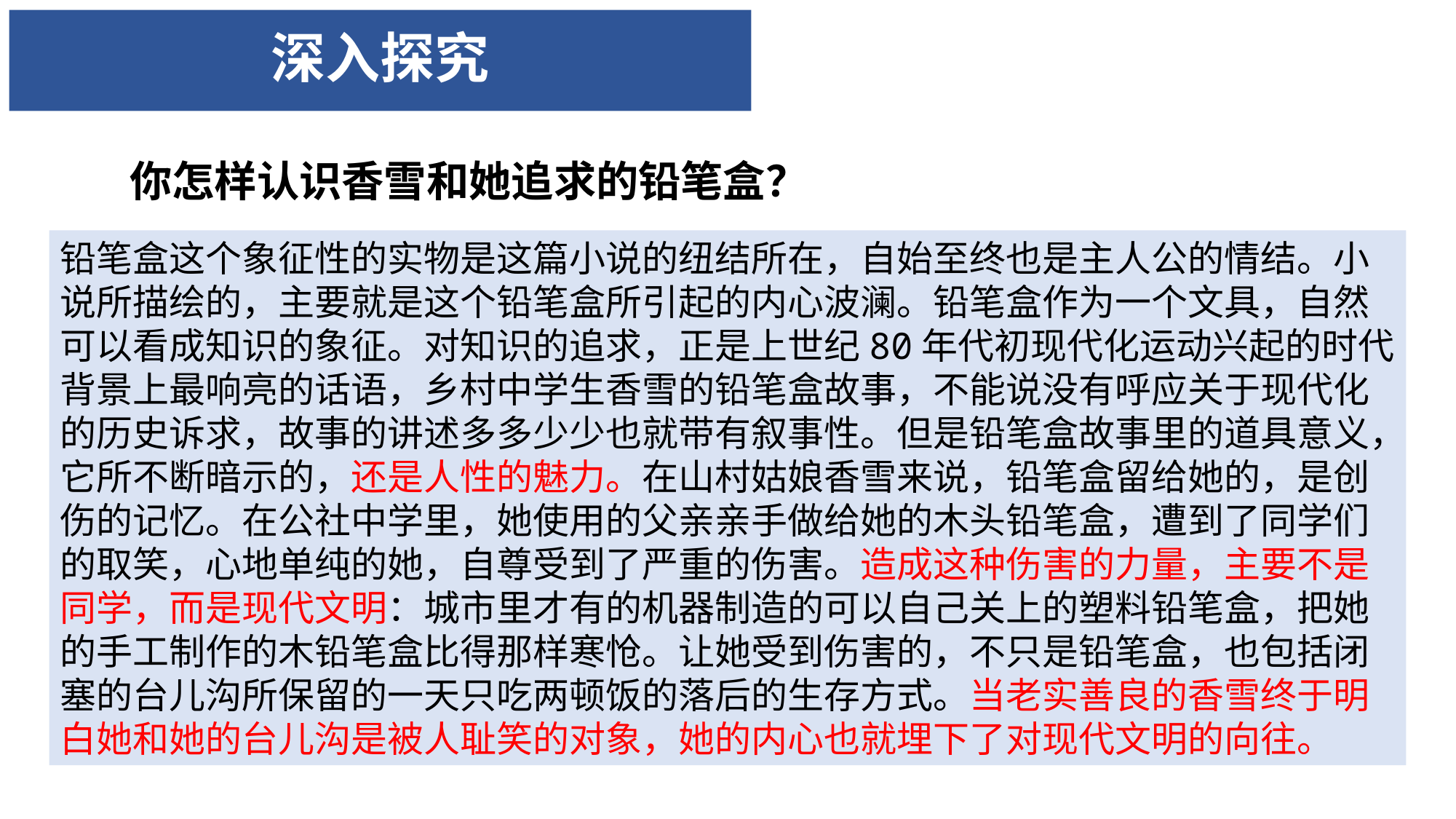

# 深入探究
你怎样认识香雪和她追求的铅笔盒？
铅笔盒这个象征性的实物是这篇小说的纽结所在，自始至终也是主人公的情结。小说所描绘的，主要就是这个铅笔盒所引起的内心波澜。铅笔盒作为一个文具，自然可以看成知识的象征。对知识的追求，正是上世纪80年代初现代化运动兴起的时代背景上最响亮的话语，乡村中学生香雪的铅笔盒故事，不能说没有呼应关于现代化的历史诉求，故事的讲述多多少少也就带有叙事性。但是铅笔盒故事里的道具意义，它所不断暗示的，还是人性的魅力。在山村姑娘香雪来说，铅笔盒留给她的，是创伤的记忆。在公社中学里，她使用的父亲亲手做给她的木头铅笔盒，遭到了同学们的取笑，心地单纯的她，自尊受到了严重的伤害。造成这种伤害的力量，主要不是同学，而是现代文明：城市里才有的机器制造的可以自己关上的塑料铅笔盒，把她的手工制作的木铅笔盒比得那样寒怆。让她受到伤害的，不只是铅笔盒，也包括闭塞的台儿沟所保留的一天只吃两顿饭的落后的生存方式。当老实善良的香雪终于明白她和她的台儿沟是被人耻笑的对象，她的内心也就埋下了对现代文明的向往。